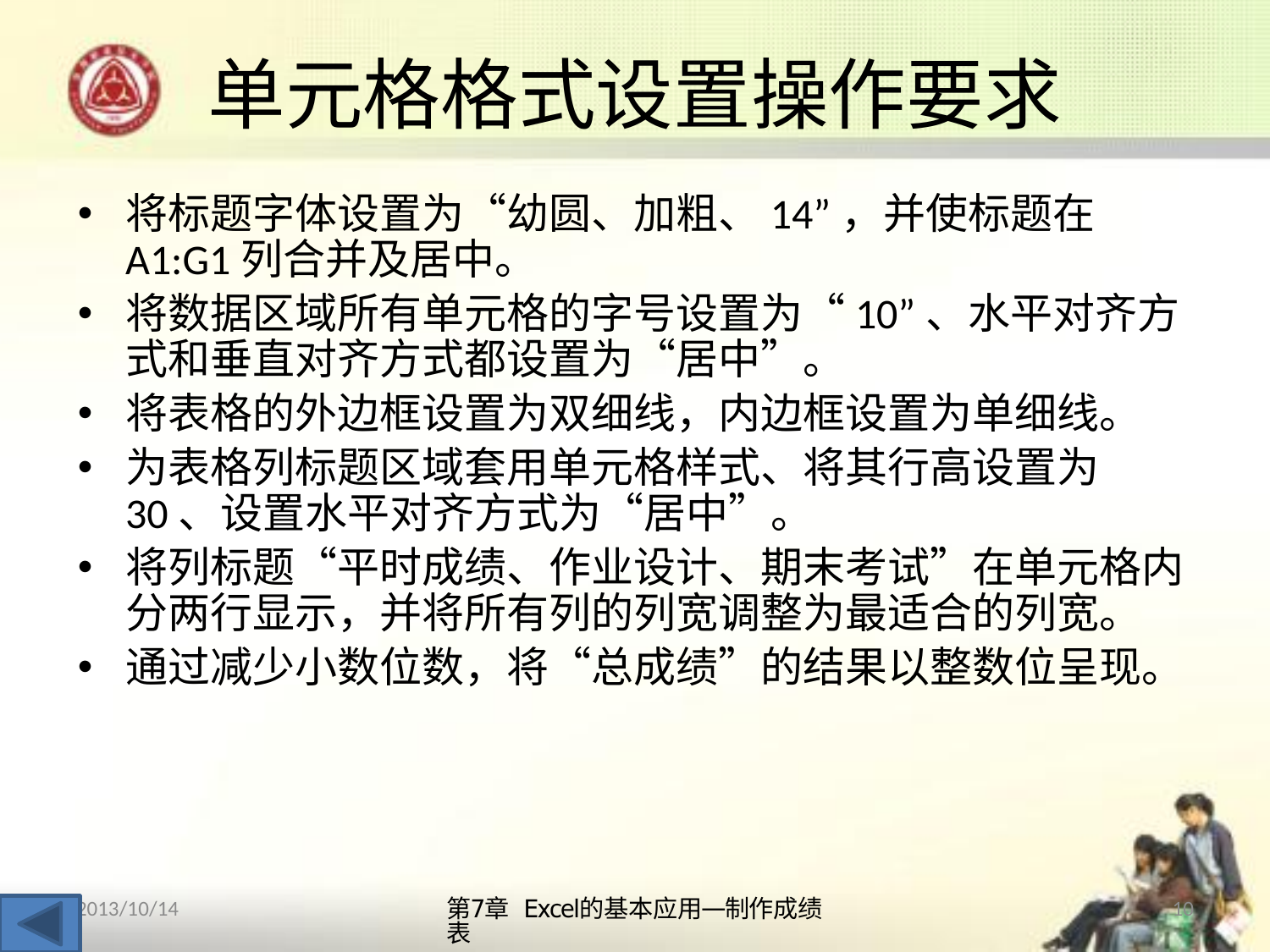

# 单元格格式设置操作要求
将标题字体设置为“幼圆、加粗、14”，并使标题在A1:G1列合并及居中。
将数据区域所有单元格的字号设置为“10”、水平对齐方式和垂直对齐方式都设置为“居中”。
将表格的外边框设置为双细线，内边框设置为单细线。
为表格列标题区域套用单元格样式、将其行高设置为30、设置水平对齐方式为“居中”。
将列标题“平时成绩、作业设计、期末考试”在单元格内分两行显示，并将所有列的列宽调整为最适合的列宽。
通过减少小数位数，将“总成绩”的结果以整数位呈现。
第7章  Excel的基本应用—制作成绩表
10
2013/10/14